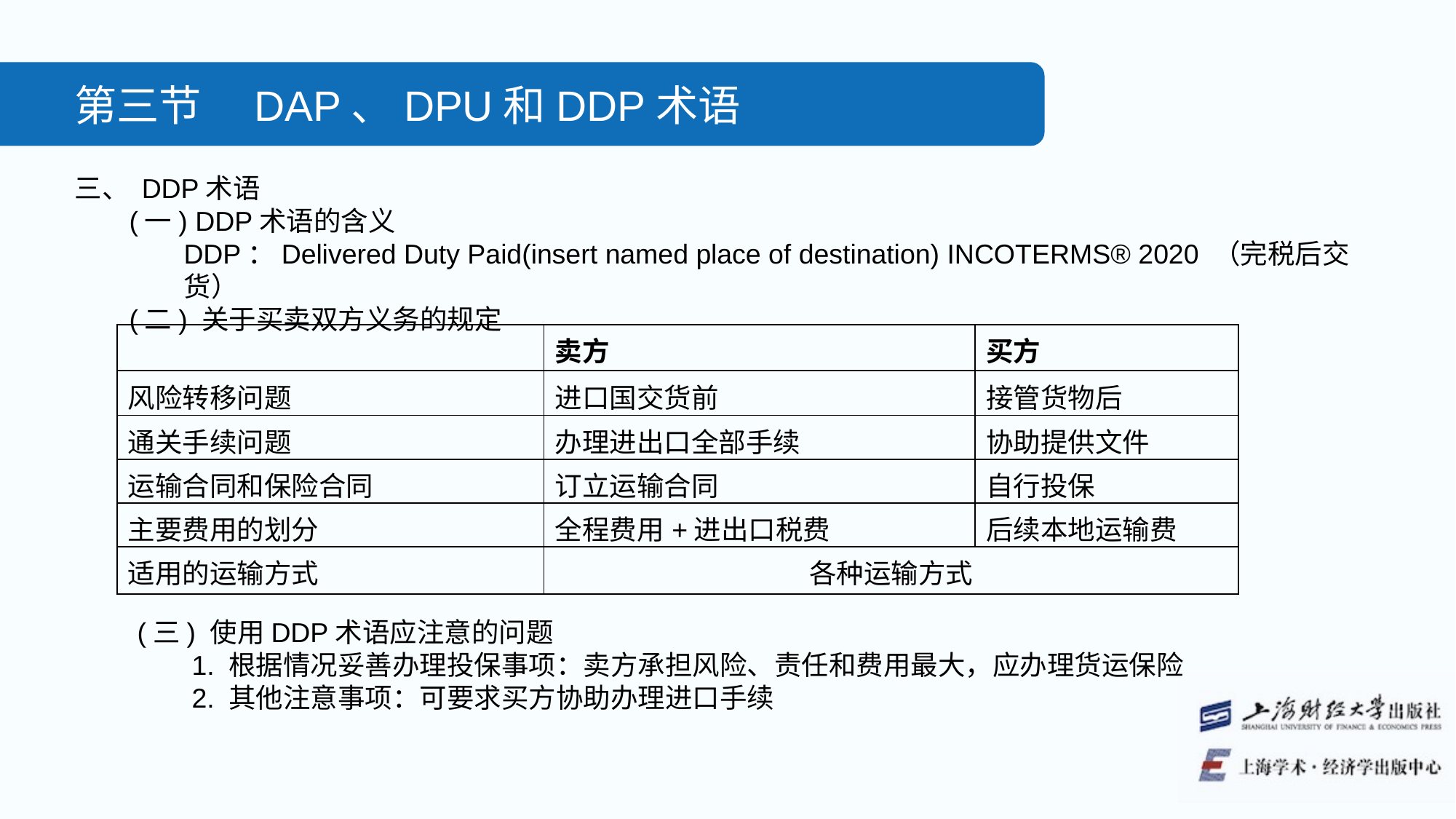

第三节　DAP、DPU和DDP术语
三、 DDP术语
(一) DDP术语的含义
DDP：Delivered Duty Paid(insert named place of destination) INCOTERMS® 2020 （完税后交货）
(二) 关于买卖双方义务的规定
|  | 卖方 | 买方 |
| --- | --- | --- |
| 风险转移问题 | 进口国交货前 | 接管货物后 |
| 通关手续问题 | 办理进出口全部手续 | 协助提供文件 |
| 运输合同和保险合同 | 订立运输合同 | 自行投保 |
| 主要费用的划分 | 全程费用+进出口税费 | 后续本地运输费 |
| 适用的运输方式 | 各种运输方式 |  |
(三) 使用DDP术语应注意的问题
1. 根据情况妥善办理投保事项：卖方承担风险、责任和费用最大，应办理货运保险
2. 其他注意事项：可要求买方协助办理进口手续